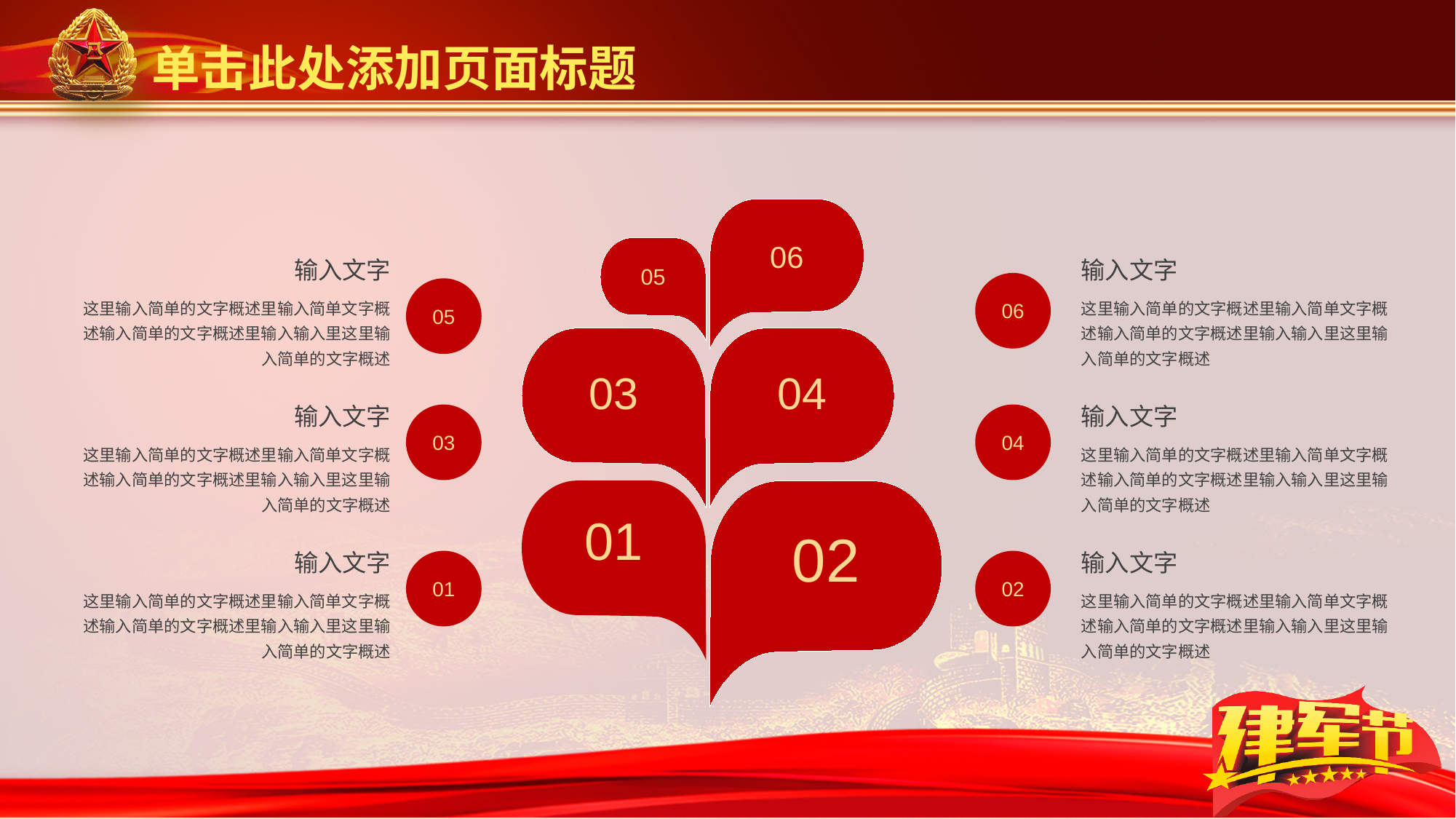

单击此处添加页面标题
06

05

输入文字
这里输入简单的文字概述里输入简单文字概述输入简单的文字概述里输入输入里这里输入简单的文字概述
输入文字
这里输入简单的文字概述里输入简单文字概述输入简单的文字概述里输入输入里这里输入简单的文字概述
06
05
03

04

输入文字
这里输入简单的文字概述里输入简单文字概述输入简单的文字概述里输入输入里这里输入简单的文字概述
输入文字
这里输入简单的文字概述里输入简单文字概述输入简单的文字概述里输入输入里这里输入简单的文字概述
03
04
01

02

输入文字
这里输入简单的文字概述里输入简单文字概述输入简单的文字概述里输入输入里这里输入简单的文字概述
输入文字
这里输入简单的文字概述里输入简单文字概述输入简单的文字概述里输入输入里这里输入简单的文字概述
01
02